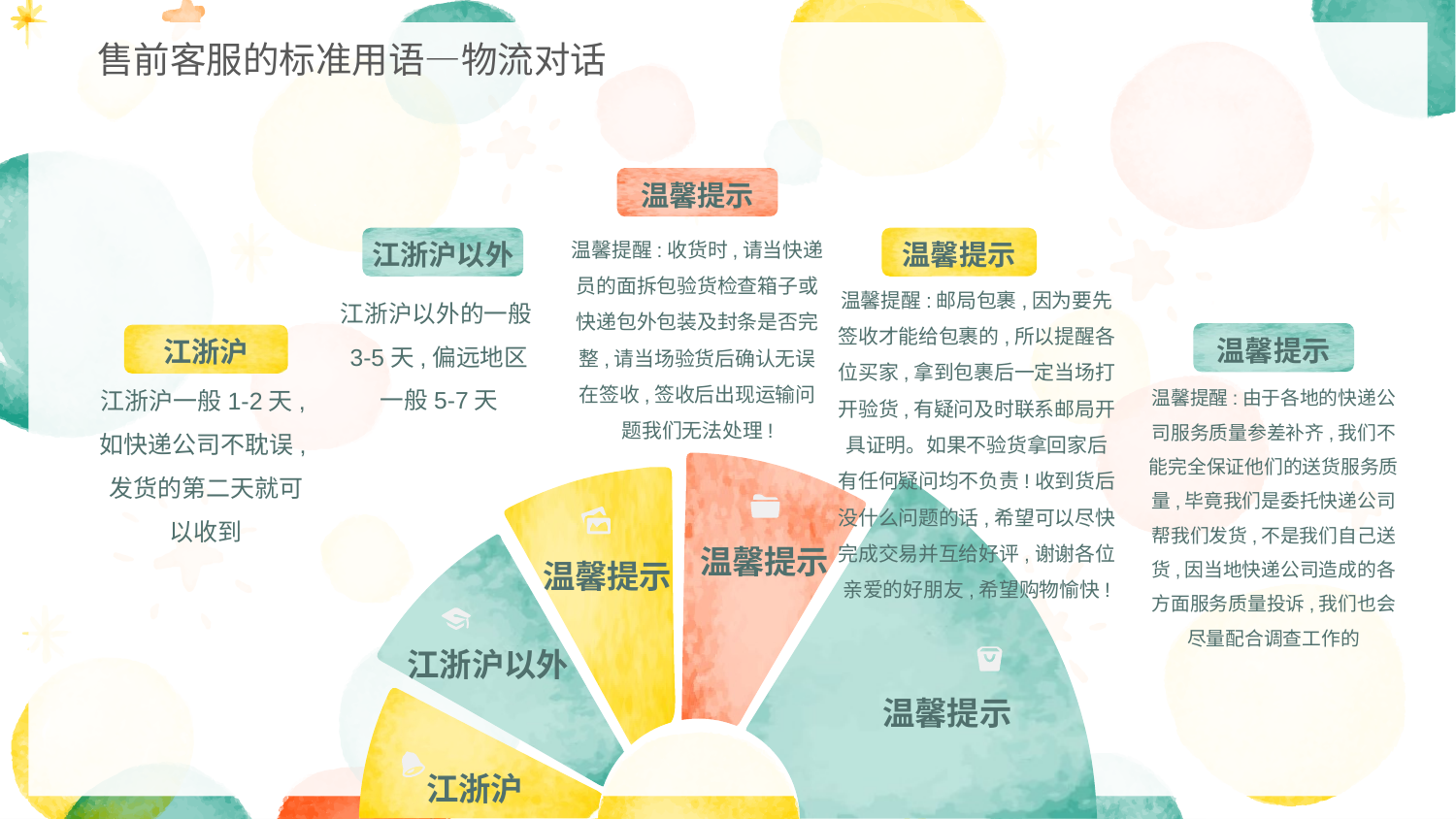

售前客服的标准用语—物流对话
温馨提示
温馨提醒:收货时,请当快递员的面拆包验货检查箱子或快递包外包装及封条是否完整,请当场验货后确认无误在签收,签收后出现运输问题我们无法处理!
江浙沪以外
江浙沪以外的一般3-5天,偏远地区一般5-7天
温馨提示
温馨提醒:邮局包裹,因为要先签收才能给包裹的,所以提醒各位买家,拿到包裹后一定当场打开验货,有疑问及时联系邮局开具证明。如果不验货拿回家后有任何疑问均不负责!收到货后没什么问题的话,希望可以尽快完成交易并互给好评,谢谢各位亲爱的好朋友,希望购物愉快!
温馨提示
温馨提醒:由于各地的快递公司服务质量参差补齐,我们不能完全保证他们的送货服务质量,毕竟我们是委托快递公司帮我们发货,不是我们自己送货,因当地快递公司造成的各方面服务质量投诉,我们也会尽量配合调查工作的
江浙沪
江浙沪一般1-2天,如快递公司不耽误,发货的第二天就可以收到

温馨提示
温馨提示

江浙沪以外

温馨提示

江浙沪